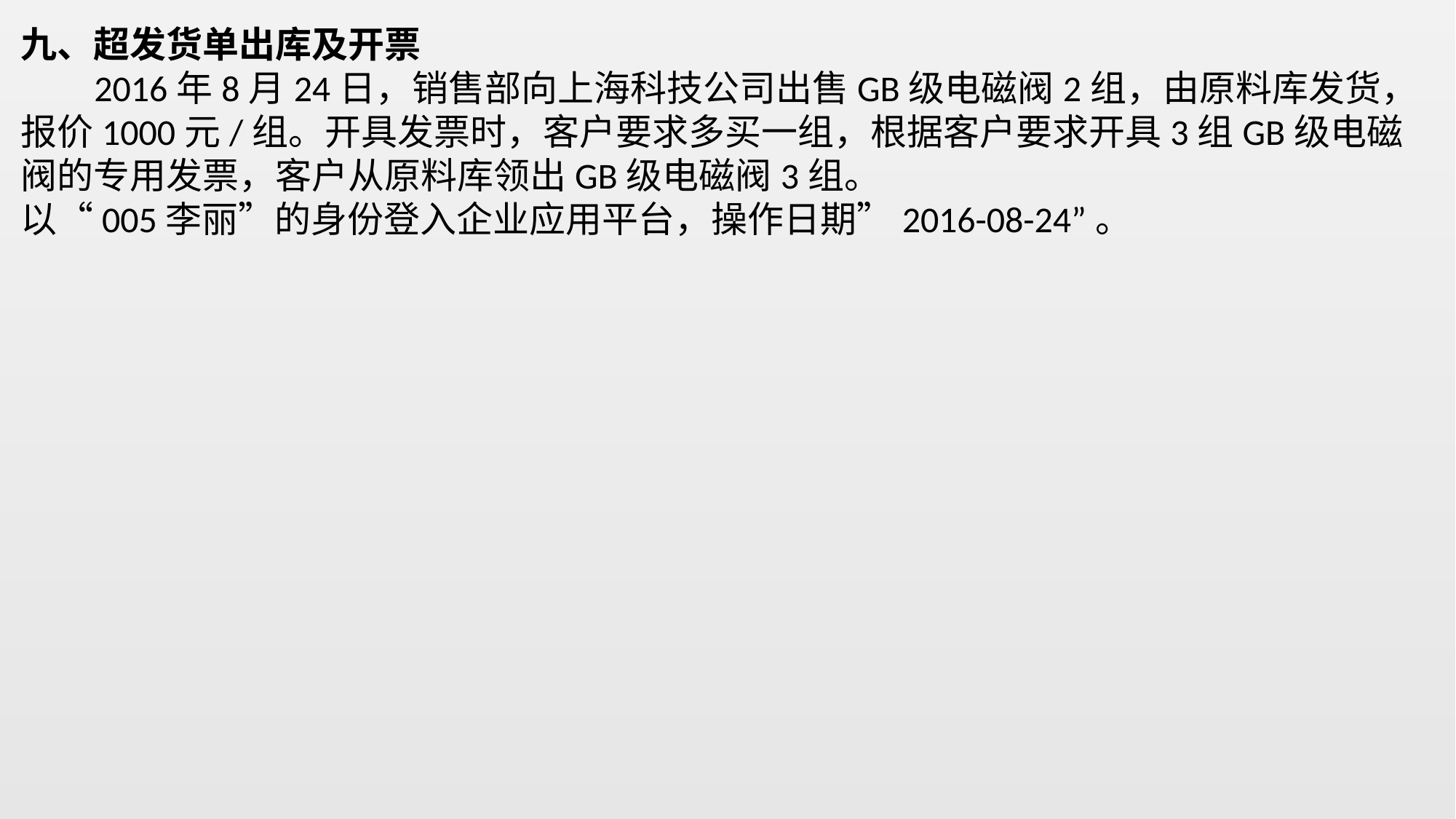

九、超发货单出库及开票
         2016年8月24日，销售部向上海科技公司出售GB级电磁阀2组，由原料库发货，报价1000元/组。开具发票时，客户要求多买一组，根据客户要求开具3组GB级电磁阀的专用发票，客户从原料库领出GB级电磁阀3组。
以“005李丽”的身份登入企业应用平台，操作日期”2016-08-24”。